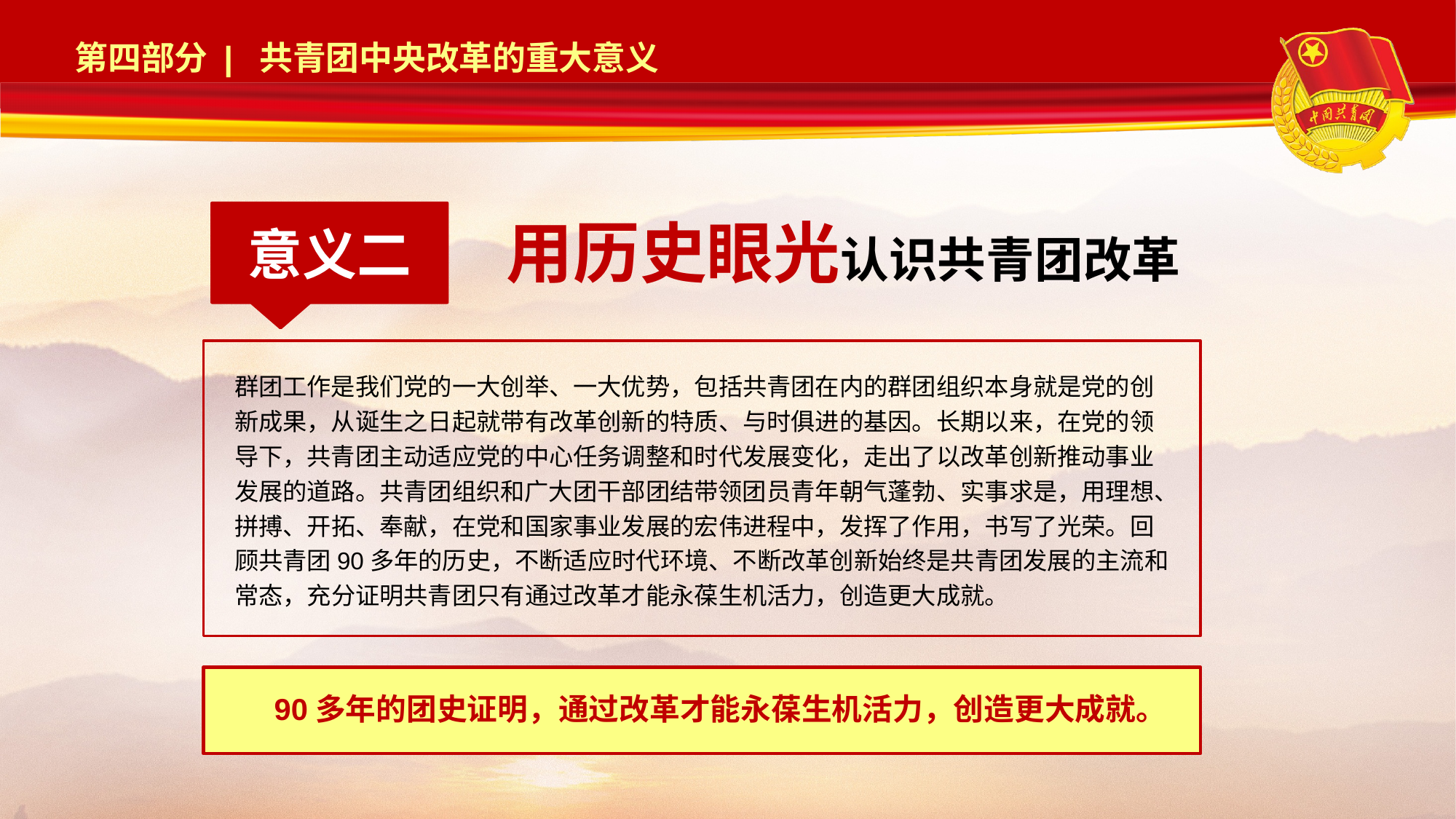

意义二
用历史眼光认识共青团改革

群团工作是我们党的一大创举、一大优势，包括共青团在内的群团组织本身就是党的创新成果，从诞生之日起就带有改革创新的特质、与时俱进的基因。长期以来，在党的领导下，共青团主动适应党的中心任务调整和时代发展变化，走出了以改革创新推动事业发展的道路。共青团组织和广大团干部团结带领团员青年朝气蓬勃、实事求是，用理想、拼搏、开拓、奉献，在党和国家事业发展的宏伟进程中，发挥了作用，书写了光荣。回顾共青团90多年的历史，不断适应时代环境、不断改革创新始终是共青团发展的主流和常态，充分证明共青团只有通过改革才能永葆生机活力，创造更大成就。

90多年的团史证明，通过改革才能永葆生机活力，创造更大成就。